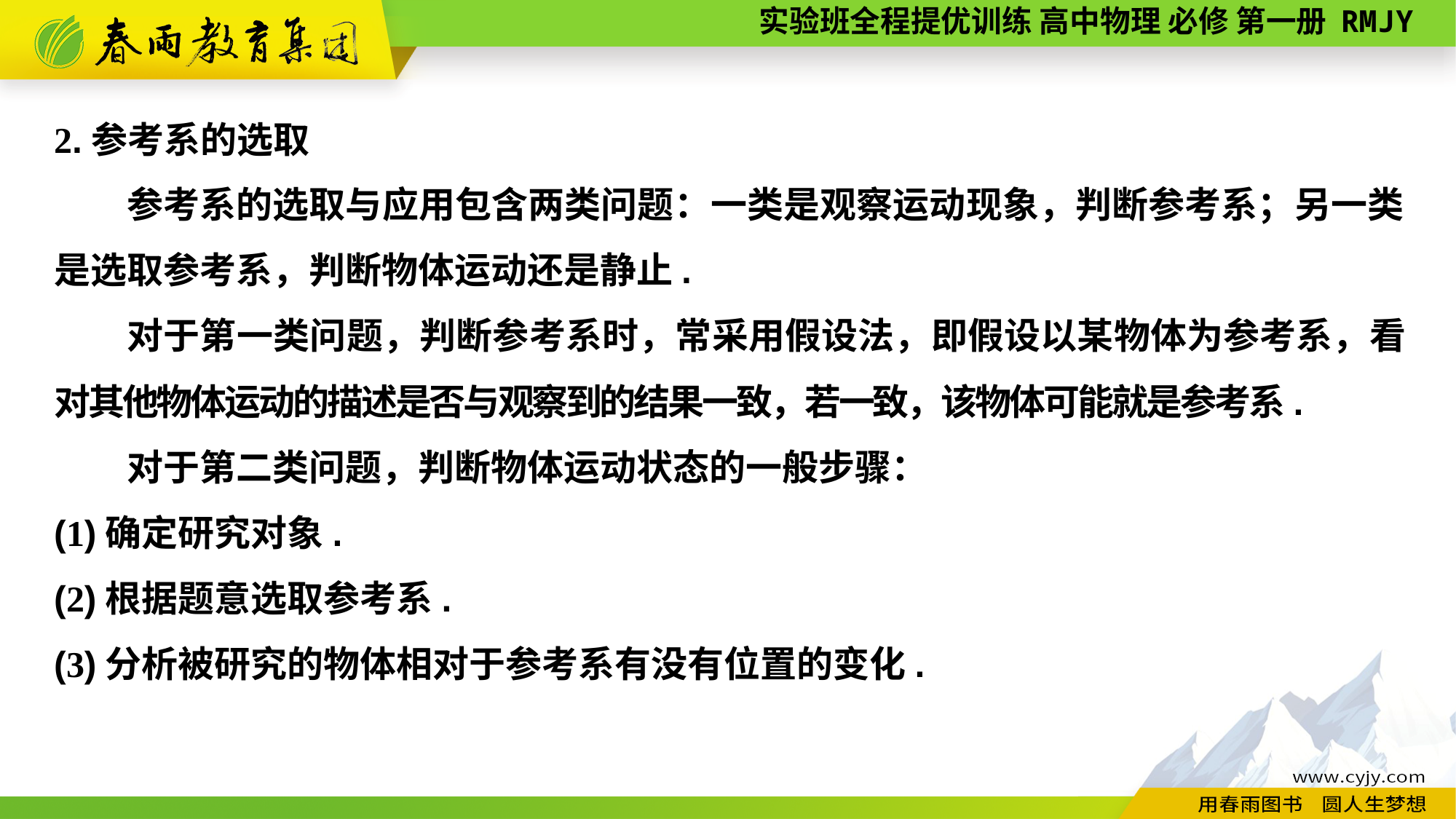

2.参考系的选取
　　参考系的选取与应用包含两类问题：一类是观察运动现象，判断参考系；另一类是选取参考系，判断物体运动还是静止.
　　对于第一类问题，判断参考系时，常采用假设法，即假设以某物体为参考系，看对其他物体运动的描述是否与观察到的结果一致，若一致，该物体可能就是参考系.
　　对于第二类问题，判断物体运动状态的一般步骤：
(1)确定研究对象.
(2)根据题意选取参考系.
(3)分析被研究的物体相对于参考系有没有位置的变化.